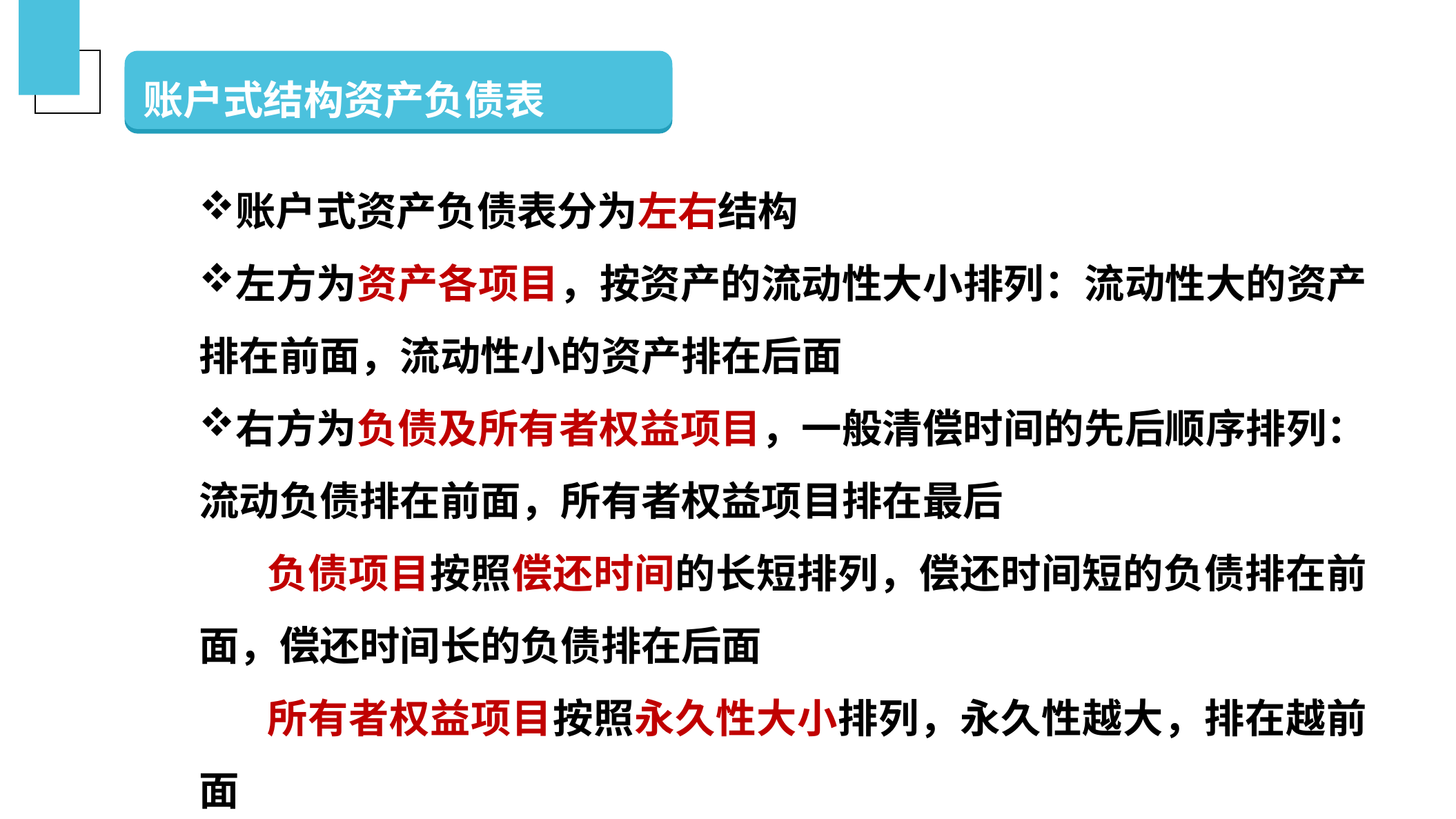

账户式结构资产负债表

账户式资产负债表分为左右结构
左方为资产各项目，按资产的流动性大小排列：流动性大的资产排在前面，流动性小的资产排在后面
右方为负债及所有者权益项目，一般清偿时间的先后顺序排列：流动负债排在前面，所有者权益项目排在最后
      负债项目按照偿还时间的长短排列，偿还时间短的负债排在前面，偿还时间长的负债排在后面
      所有者权益项目按照永久性大小排列，永久性越大，排在越前面